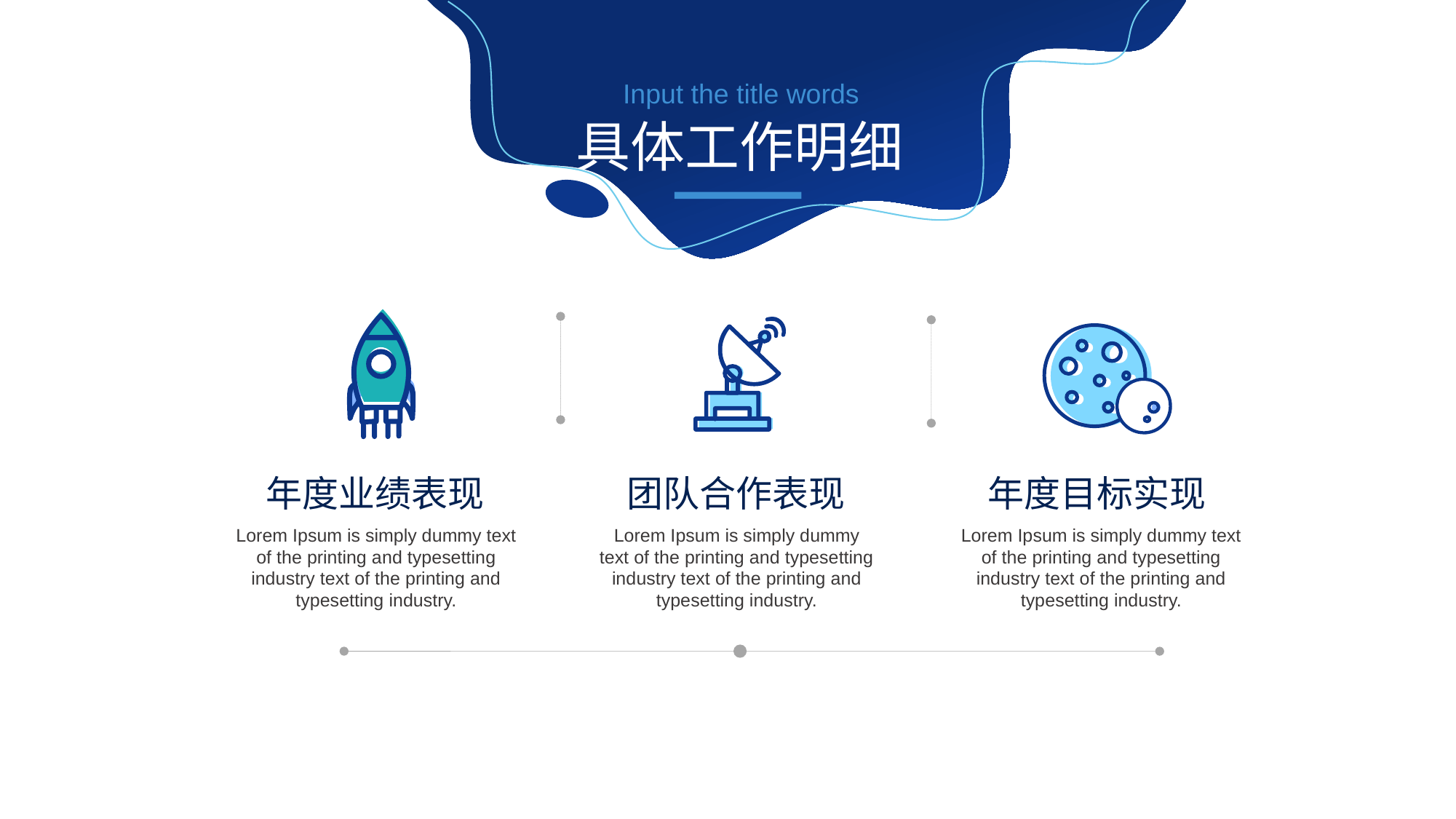

Input the title words
具体工作明细

年度业绩表现
团队合作表现
年度目标实现
Lorem Ipsum is simply dummy text of the printing and typesetting industry text of the printing and typesetting industry.
Lorem Ipsum is simply dummy text of the printing and typesetting industry text of the printing and typesetting industry.
Lorem Ipsum is simply dummy text of the printing and typesetting industry text of the printing and typesetting industry.